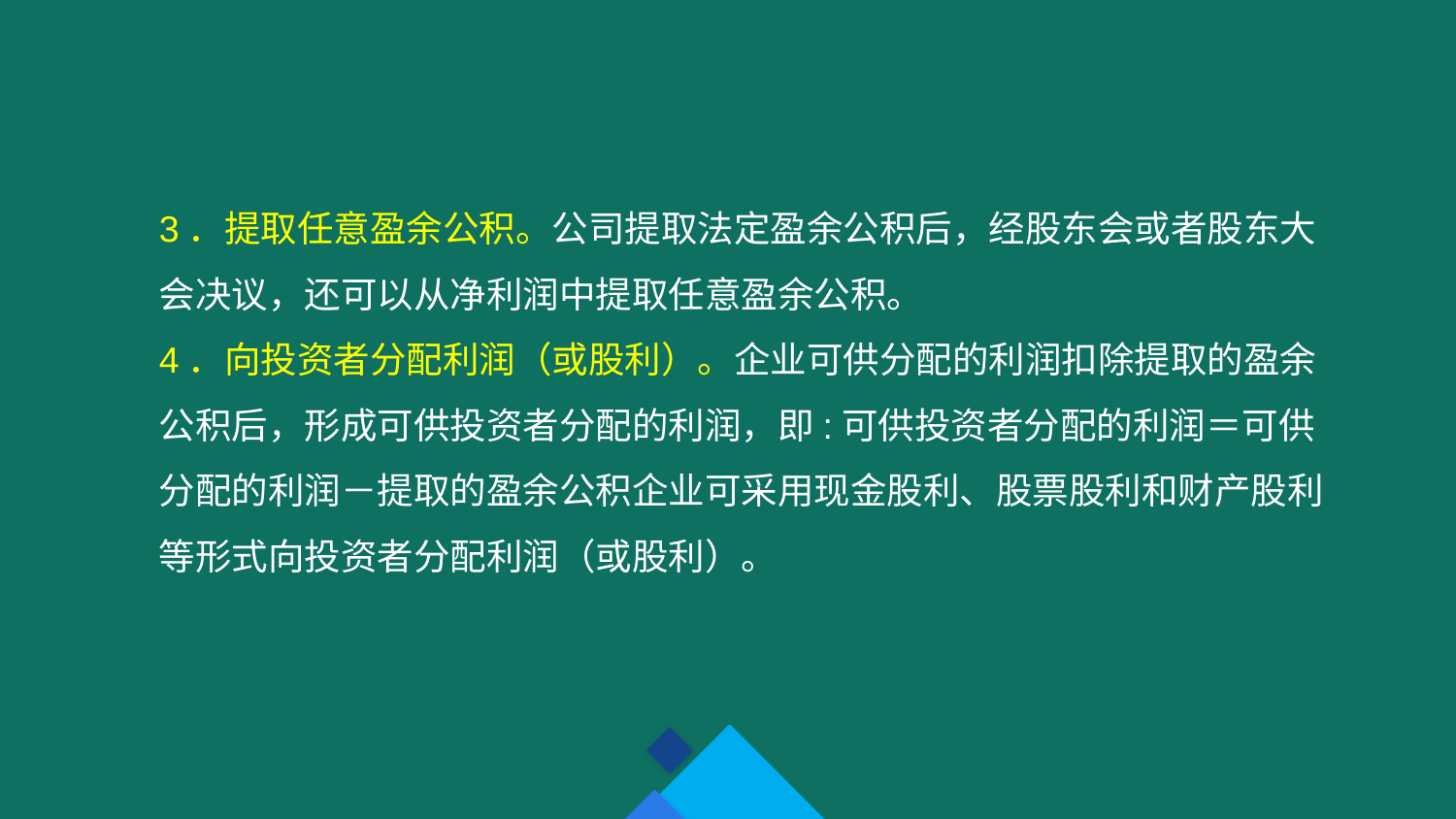

3．提取任意盈余公积。公司提取法定盈余公积后，经股东会或者股东大会决议，还可以从净利润中提取任意盈余公积。
4．向投资者分配利润（或股利）。企业可供分配的利润扣除提取的盈余公积后，形成可供投资者分配的利润，即:可供投资者分配的利润＝可供分配的利润－提取的盈余公积企业可采用现金股利、股票股利和财产股利等形式向投资者分配利润（或股利）。